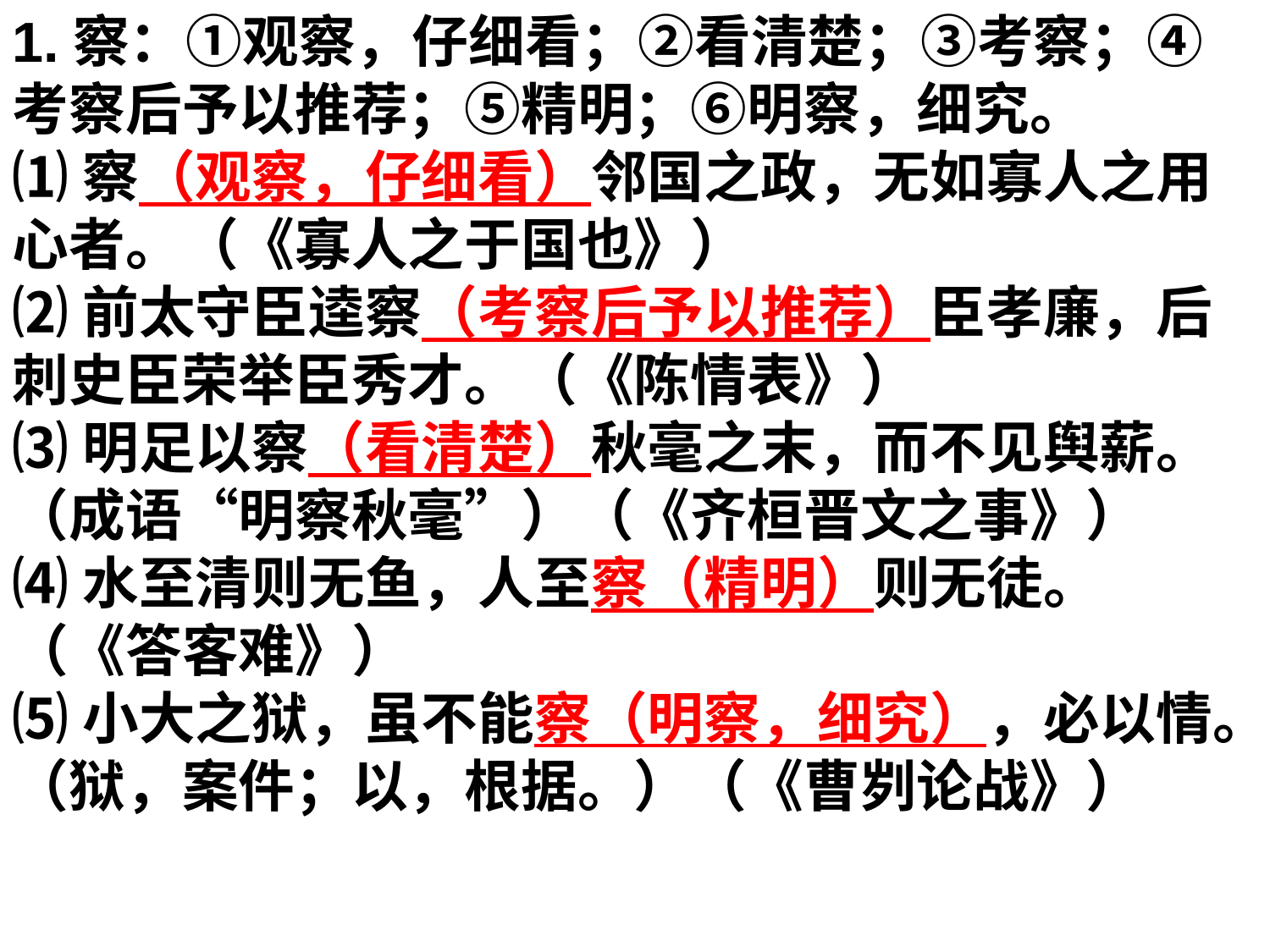

1.察：①观察，仔细看；②看清楚；③考察；④考察后予以推荐；⑤精明；⑥明察，细究。
⑴察（观察，仔细看）邻国之政，无如寡人之用心者。（《寡人之于国也》）
⑵前太守臣逵察（考察后予以推荐）臣孝廉，后刺史臣荣举臣秀才。（《陈情表》）
⑶明足以察（看清楚）秋毫之末，而不见舆薪。（成语“明察秋毫”）（《齐桓晋文之事》）
⑷水至清则无鱼，人至察（精明）则无徒。（《答客难》）
⑸小大之狱，虽不能察（明察，细究），必以情。（狱，案件；以，根据。）（《曹刿论战》）